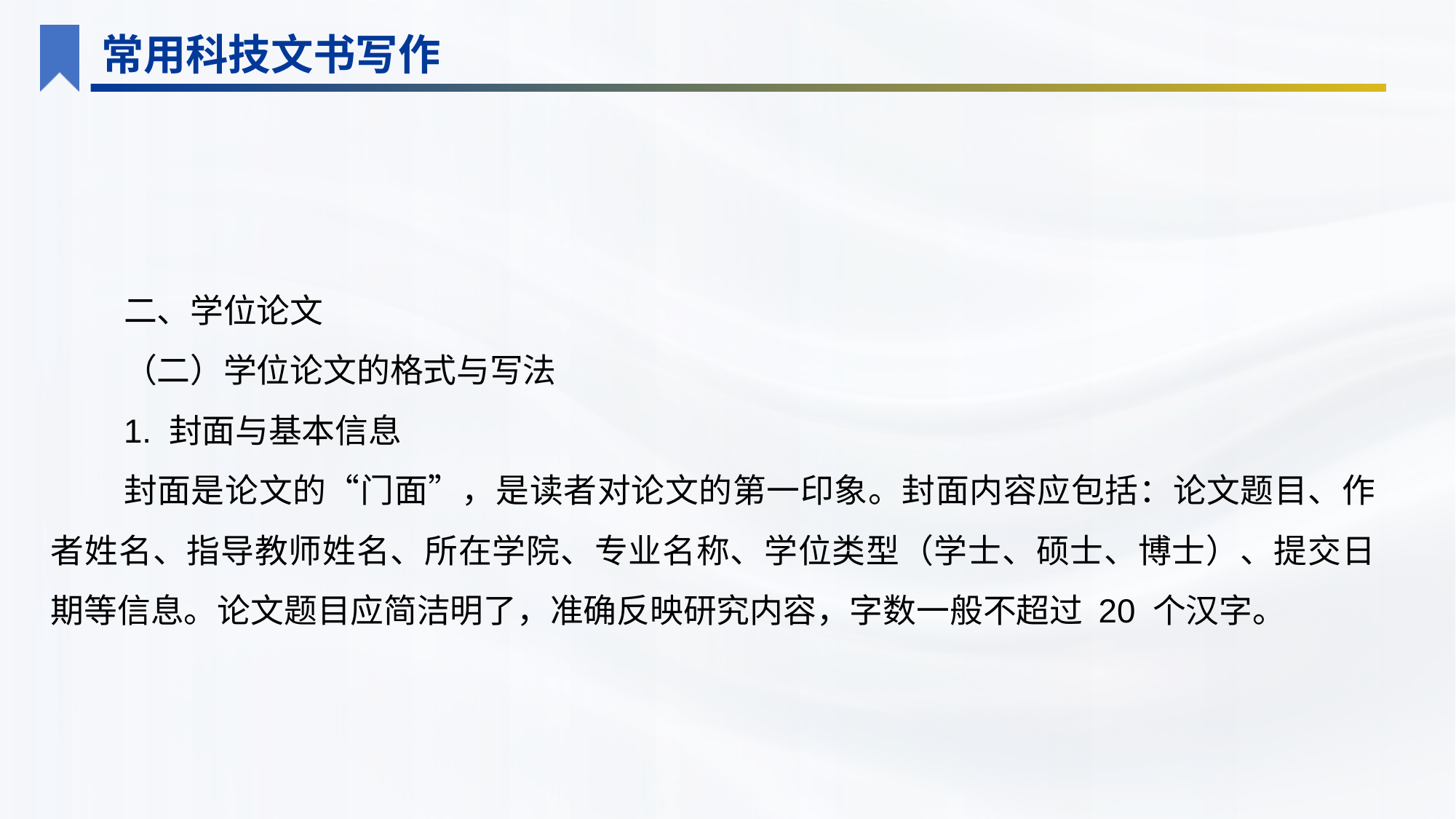

常用科技文书写作
二、学位论文
（二）学位论文的格式与写法
1. 封面与基本信息
封面是论文的“门面”，是读者对论文的第一印象。封面内容应包括：论文题目、作者姓名、指导教师姓名、所在学院、专业名称、学位类型（学士、硕士、博士）、提交日期等信息。论文题目应简洁明了，准确反映研究内容，字数一般不超过 20 个汉字。